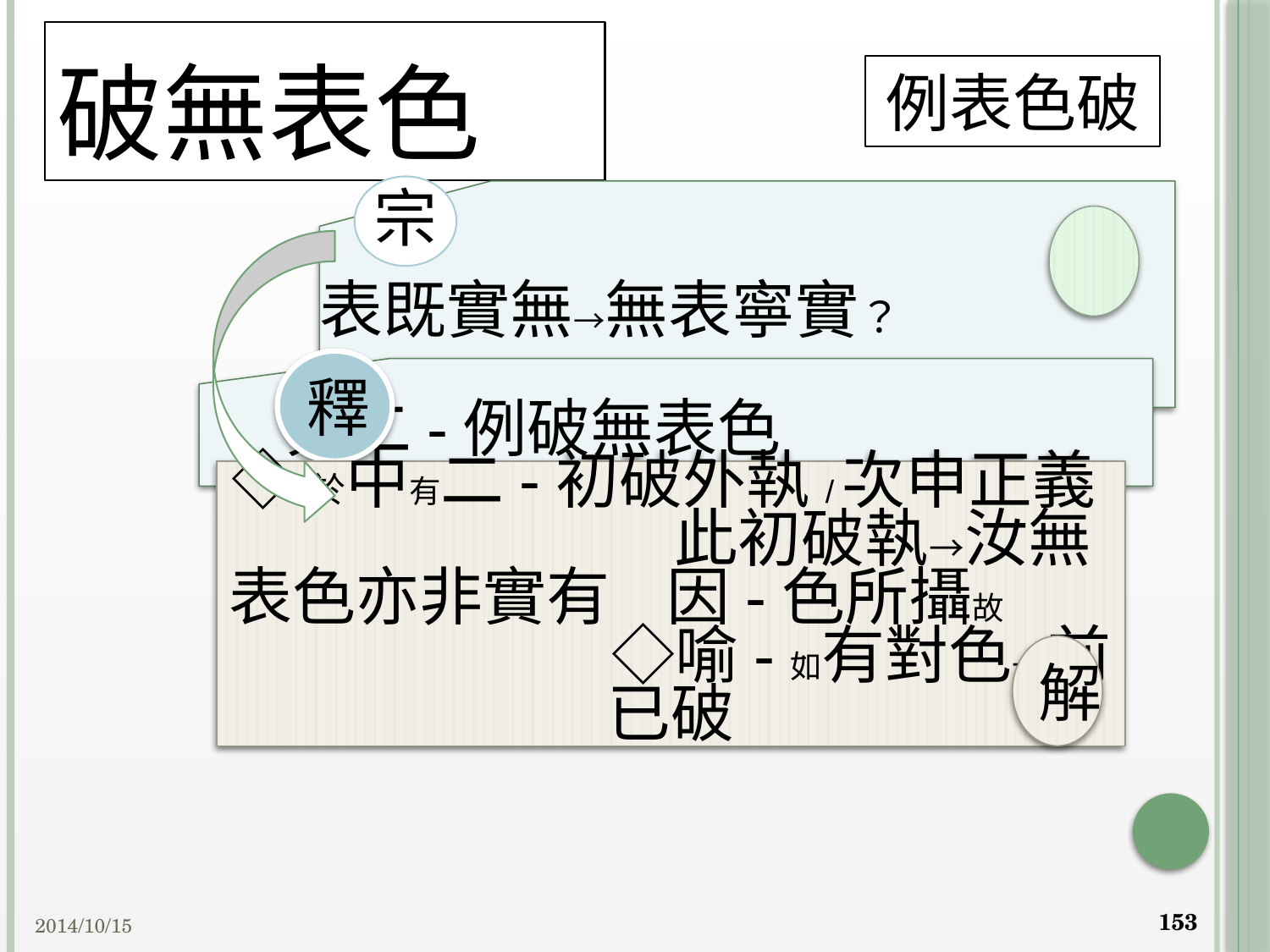

# 破無表色
例表色破
表既實無→無表寧實？
     第二-例破無表色
宗

釋
◇於中有二-初破外執/次申正義                                此初破執→汝無表色亦非實有    因-色所攝故                                                                     ◇喻-如有對色→前已破
解
2014/10/15
153